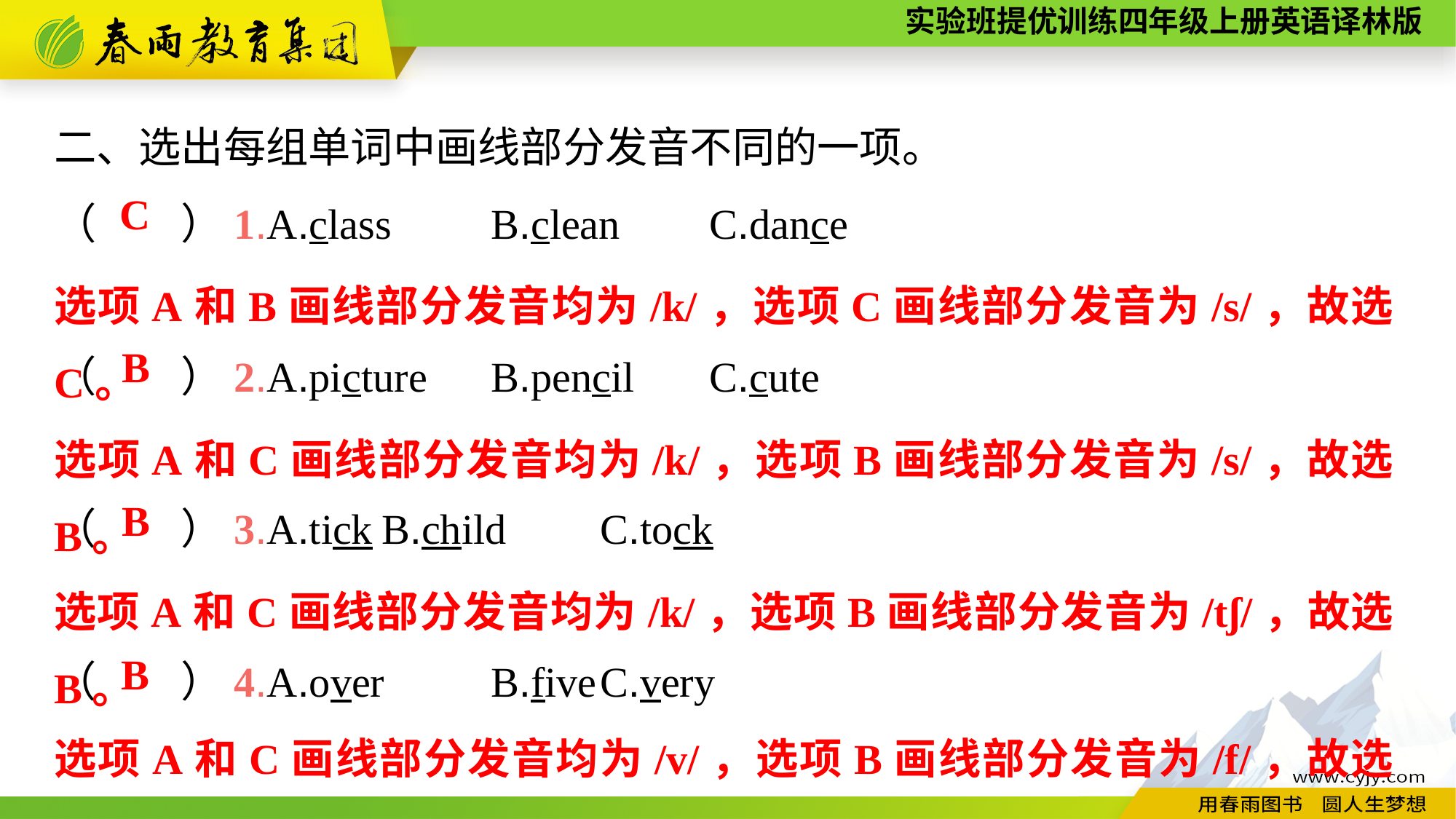

二、选出每组单词中画线部分发音不同的一项。
（　　）1.A.class	B.clean	C.dance

（　　）2.A.picture	B.pencil	C.cute

（　　）3.A.tick	B.child	C.tock

（　　）4.A.over	B.five	C.very
C
选项A和B画线部分发音均为/k/，选项C画线部分发音为/s/，故选C。
B
选项A和C画线部分发音均为/k/，选项B画线部分发音为/s/，故选B。
B
选项A和C画线部分发音均为/k/，选项B画线部分发音为/tʃ/，故选B。
B
选项A和C画线部分发音均为/v/，选项B画线部分发音为/f/，故选B。